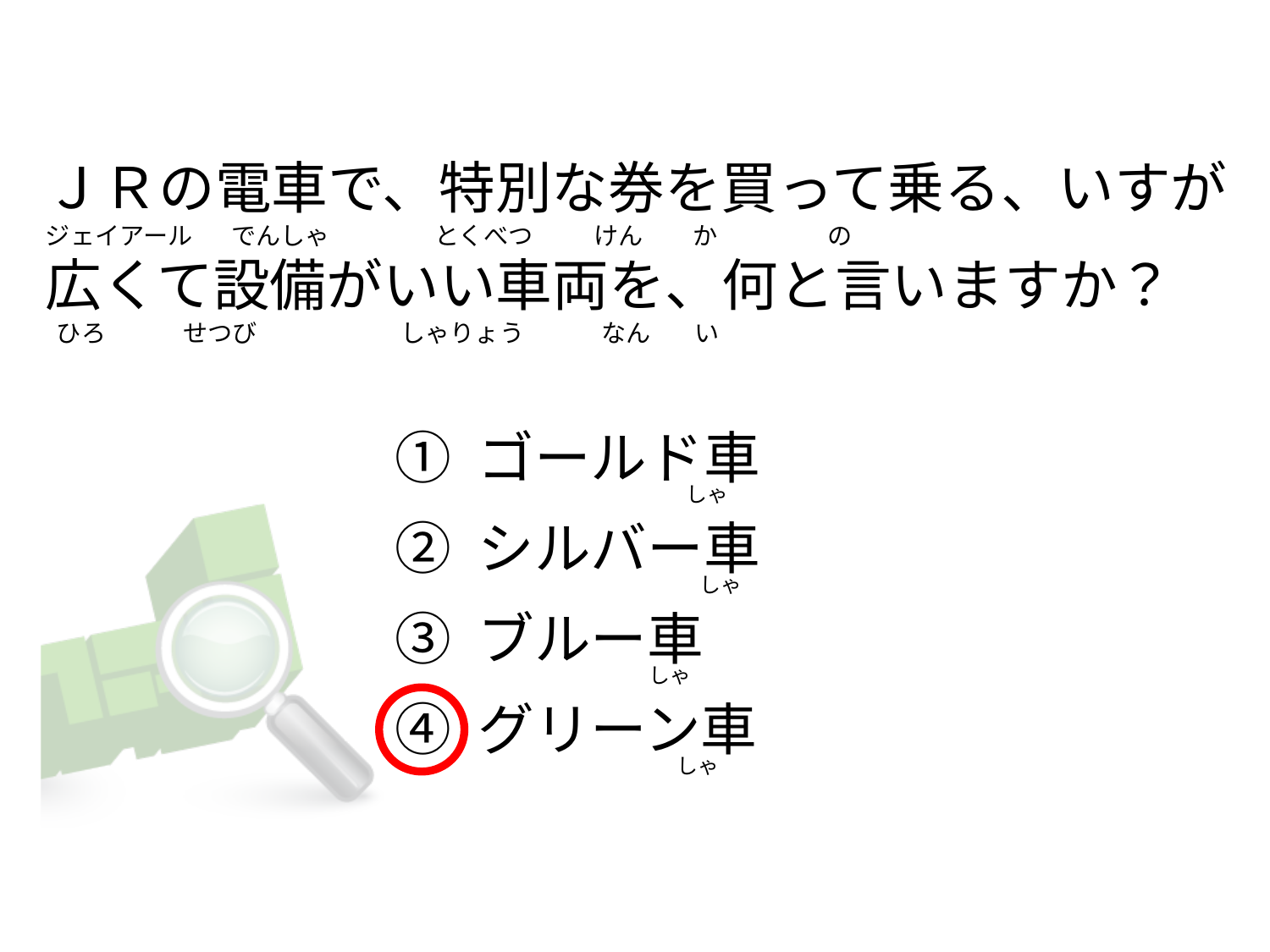

# ＪＲの電車で、特別な券を買って乗る、いすが ジェイアール       でんしゃ                   とくべつ           けん         か                    の 広くて設備がいい車両を、何と言いますか？   ひろ              せつび                          しゃりょう              なん        い
① ゴールド車
② シルバー車
③ ブルー車
④ グリーン車
                                            しゃ
                                               しゃ
                                    しゃ

                                          しゃ